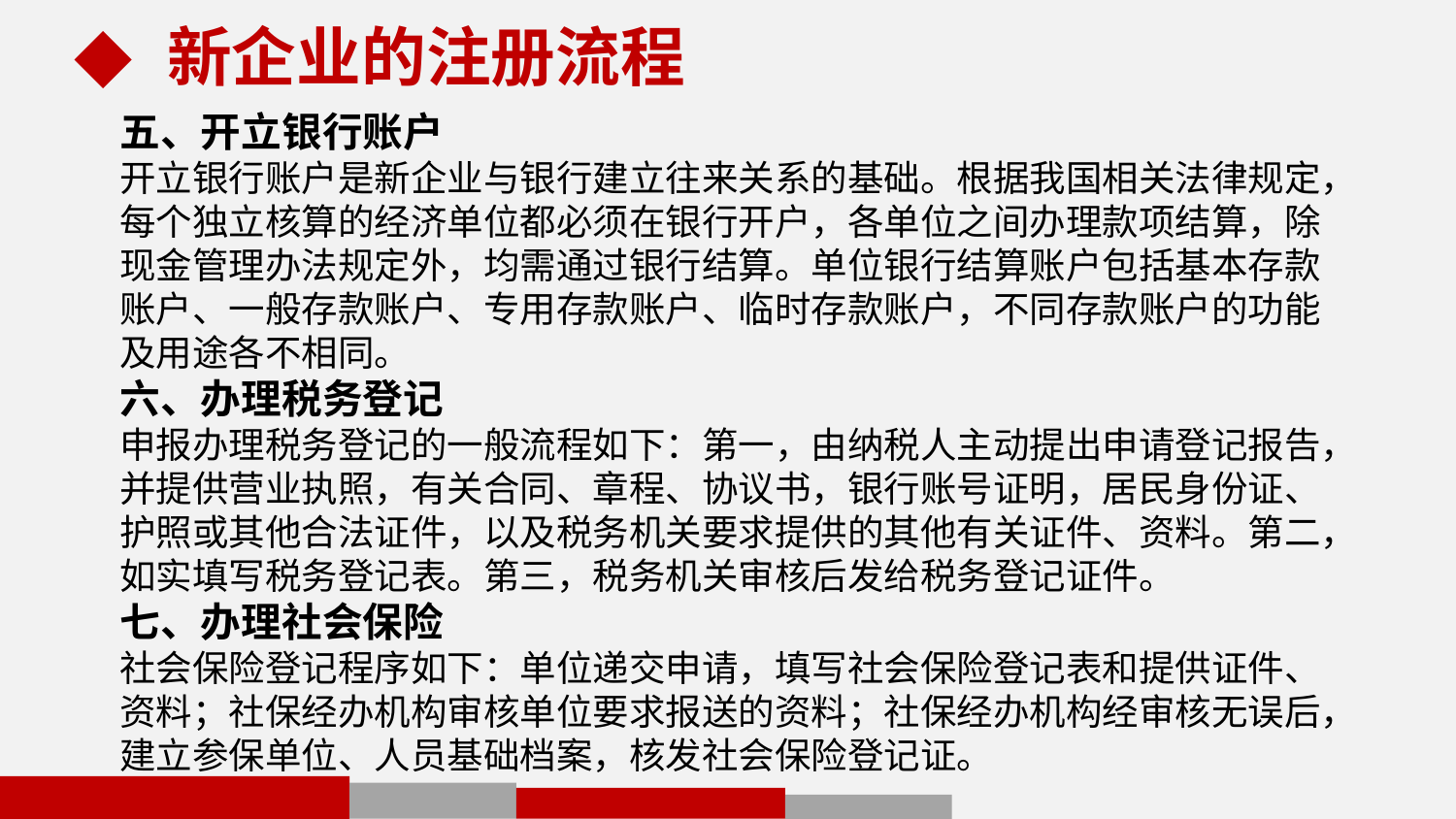

新企业的注册流程
五、开立银行账户
开立银行账户是新企业与银行建立往来关系的基础。根据我国相关法律规定，每个独立核算的经济单位都必须在银行开户，各单位之间办理款项结算，除现金管理办法规定外，均需通过银行结算。单位银行结算账户包括基本存款账户、一般存款账户、专用存款账户、临时存款账户，不同存款账户的功能及用途各不相同。
六、办理税务登记
申报办理税务登记的一般流程如下：第一，由纳税人主动提出申请登记报告，并提供营业执照，有关合同、章程、协议书，银行账号证明，居民身份证、护照或其他合法证件，以及税务机关要求提供的其他有关证件、资料。第二，如实填写税务登记表。第三，税务机关审核后发给税务登记证件。
七、办理社会保险
社会保险登记程序如下：单位递交申请，填写社会保险登记表和提供证件、资料；社保经办机构审核单位要求报送的资料；社保经办机构经审核无误后，建立参保单位、人员基础档案，核发社会保险登记证。